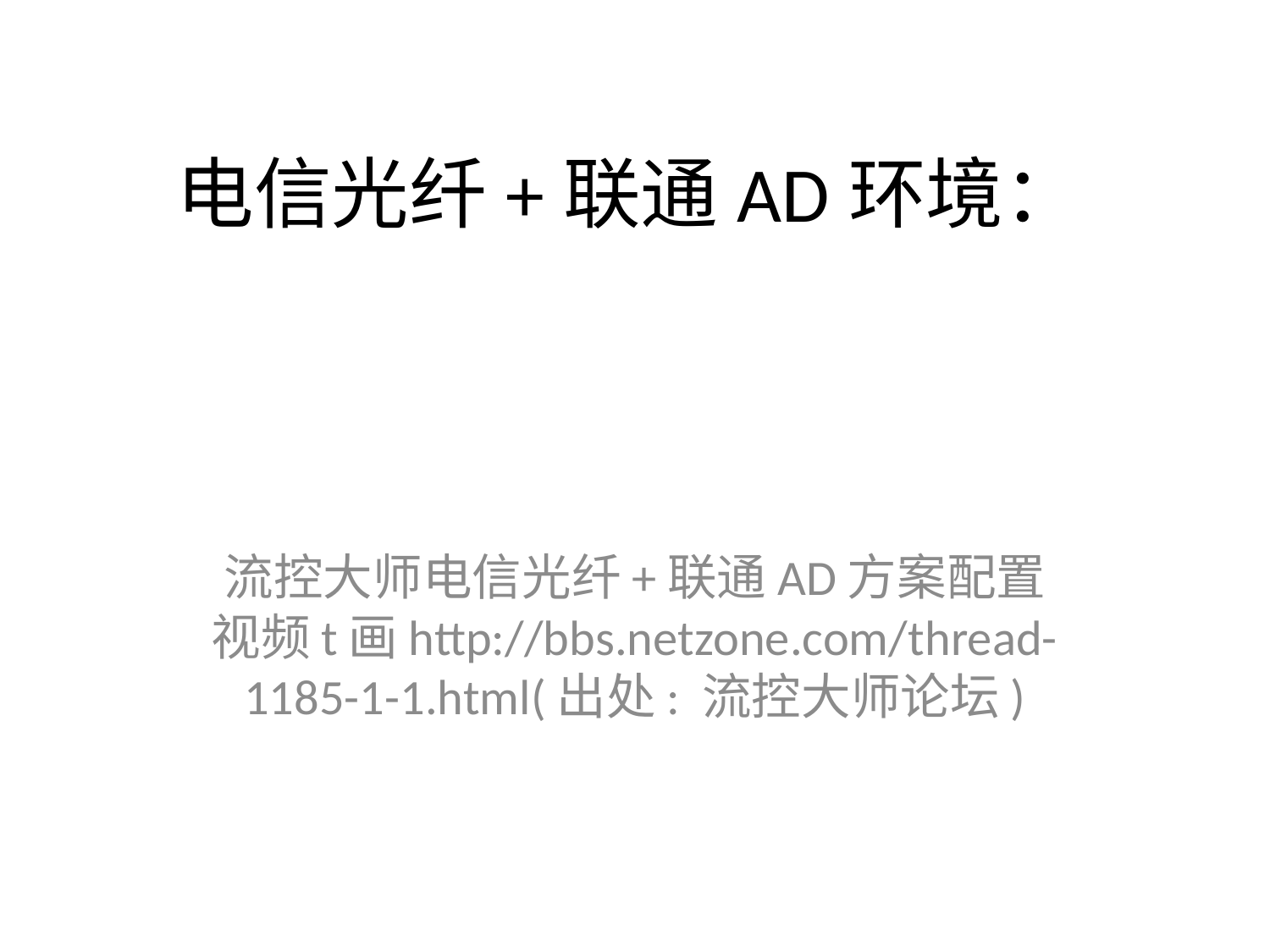

# 电信光纤+联通AD环境：
流控大师电信光纤+联通AD方案配置视频t画http://bbs.netzone.com/thread-1185-1-1.html(出处: 流控大师论坛)